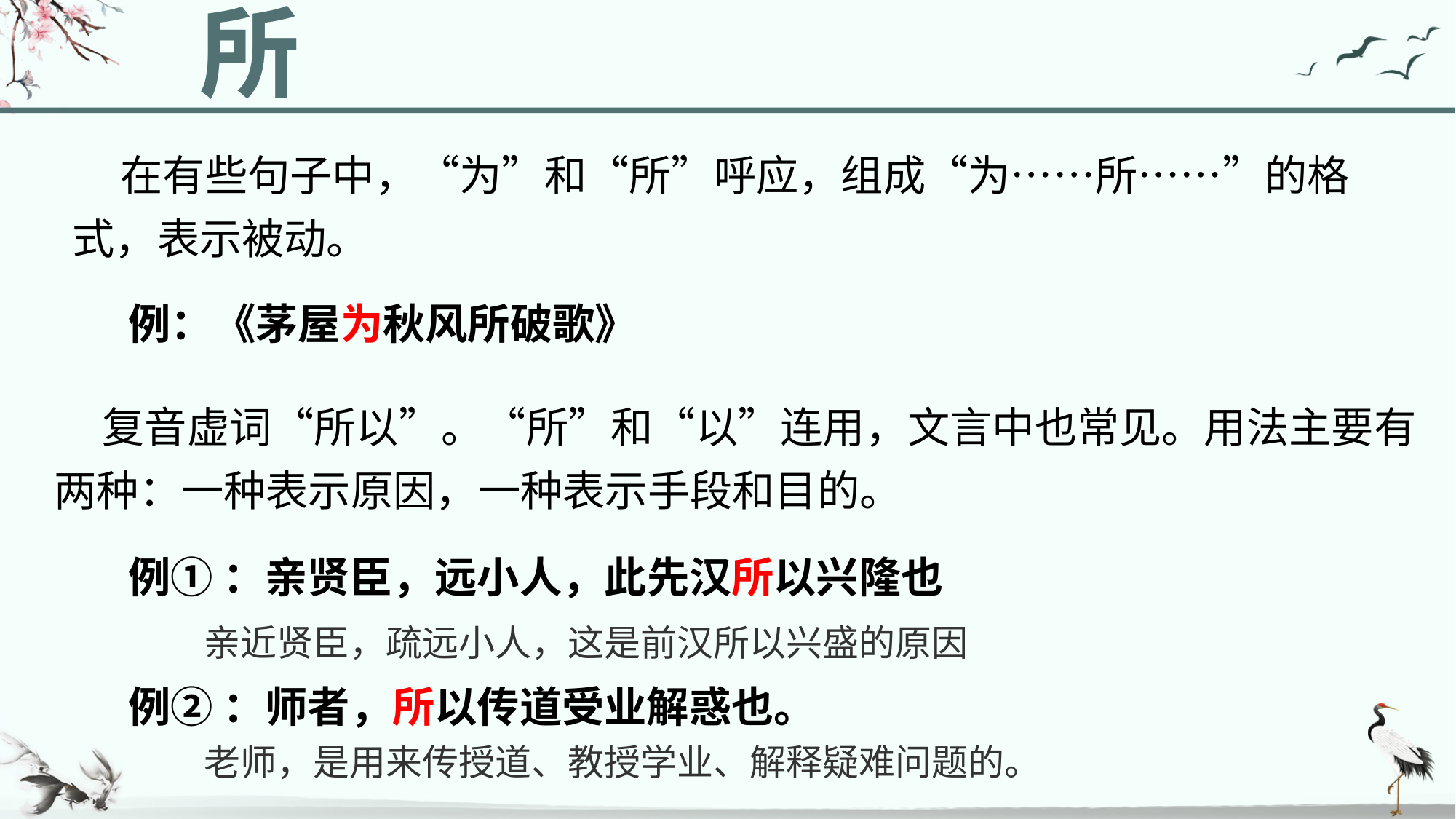

所

    在有些句子中，“为”和“所”呼应，组成“为……所……”的格式，表示被动。
例：《茅屋为秋风所破歌》
    复音虚词“所以”。“所”和“以”连用，文言中也常见。用法主要有两种：一种表示原因，一种表示手段和目的。

例① ：亲贤臣，远小人，此先汉所以兴隆也
亲近贤臣，疏远小人，这是前汉所以兴盛的原因
例② ：师者，所以传道受业解惑也。
老师，是用来传授道、教授学业、解释疑难问题的。